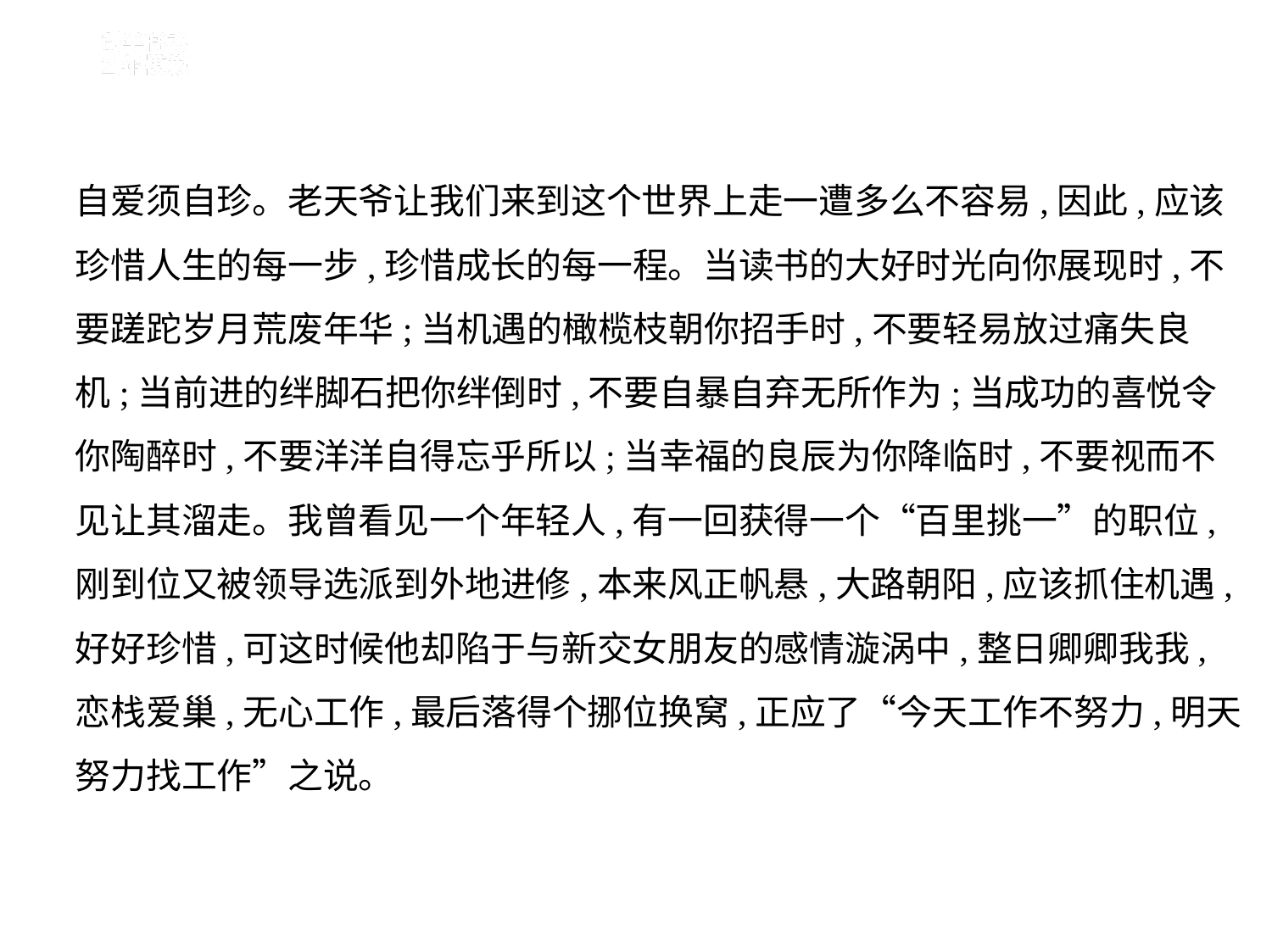

自爱须自珍。老天爷让我们来到这个世界上走一遭多么不容易,因此,应该
珍惜人生的每一步,珍惜成长的每一程。当读书的大好时光向你展现时,不
要蹉跎岁月荒废年华;当机遇的橄榄枝朝你招手时,不要轻易放过痛失良
机;当前进的绊脚石把你绊倒时,不要自暴自弃无所作为;当成功的喜悦令
你陶醉时,不要洋洋自得忘乎所以;当幸福的良辰为你降临时,不要视而不
见让其溜走。我曾看见一个年轻人,有一回获得一个“百里挑一”的职位,
刚到位又被领导选派到外地进修,本来风正帆悬,大路朝阳,应该抓住机遇,
好好珍惜,可这时候他却陷于与新交女朋友的感情漩涡中,整日卿卿我我,
恋栈爱巢,无心工作,最后落得个挪位换窝,正应了“今天工作不努力,明天
努力找工作”之说。